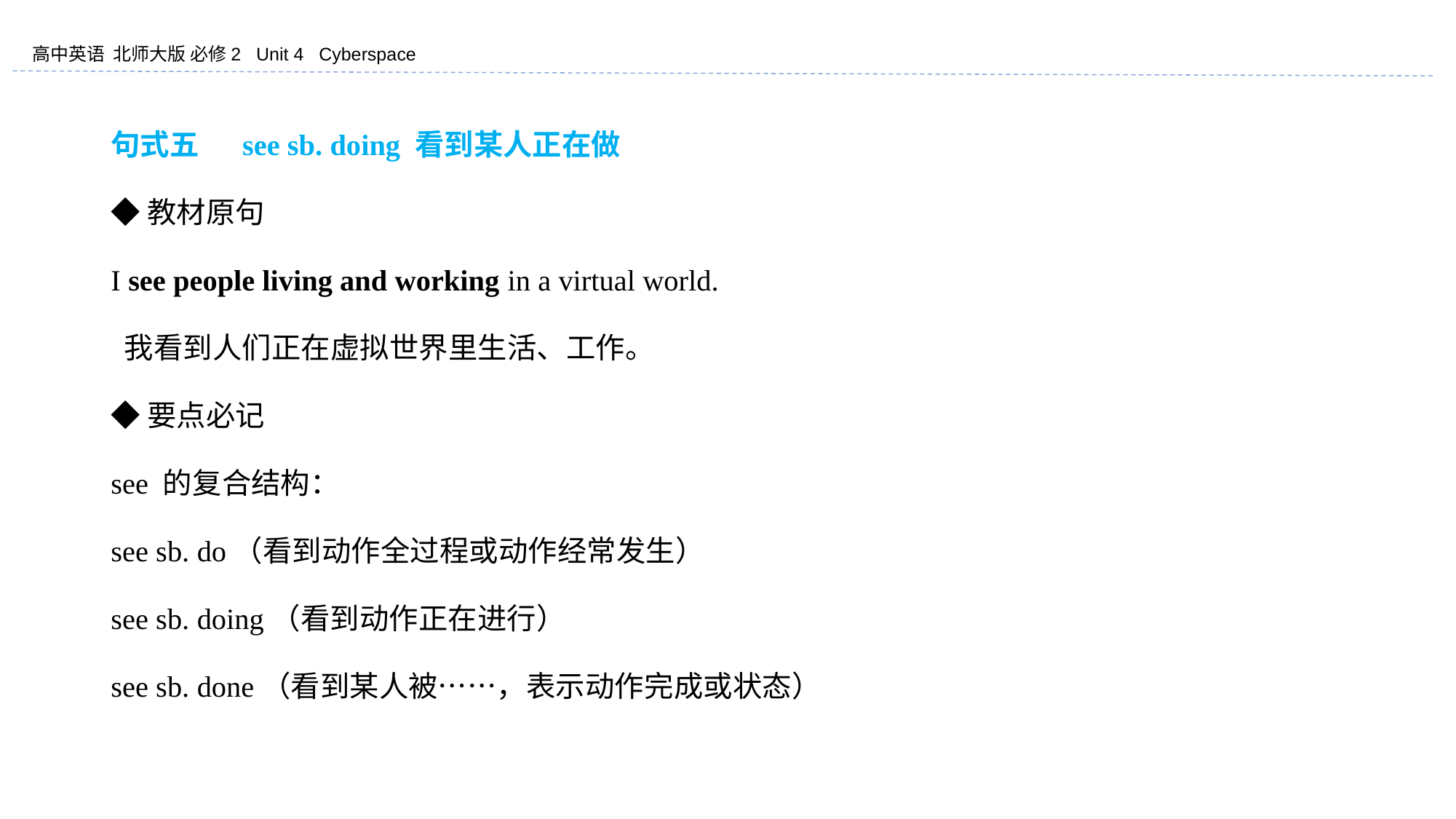

句式五 　see sb. doing 看到某人正在做
◆教材原句
I see people living and working in a virtual world.
 我看到人们正在虚拟世界里生活、工作。
◆要点必记
see 的复合结构：
see sb. do（看到动作全过程或动作经常发生）
see sb. doing（看到动作正在进行）
see sb. done（看到某人被……，表示动作完成或状态）